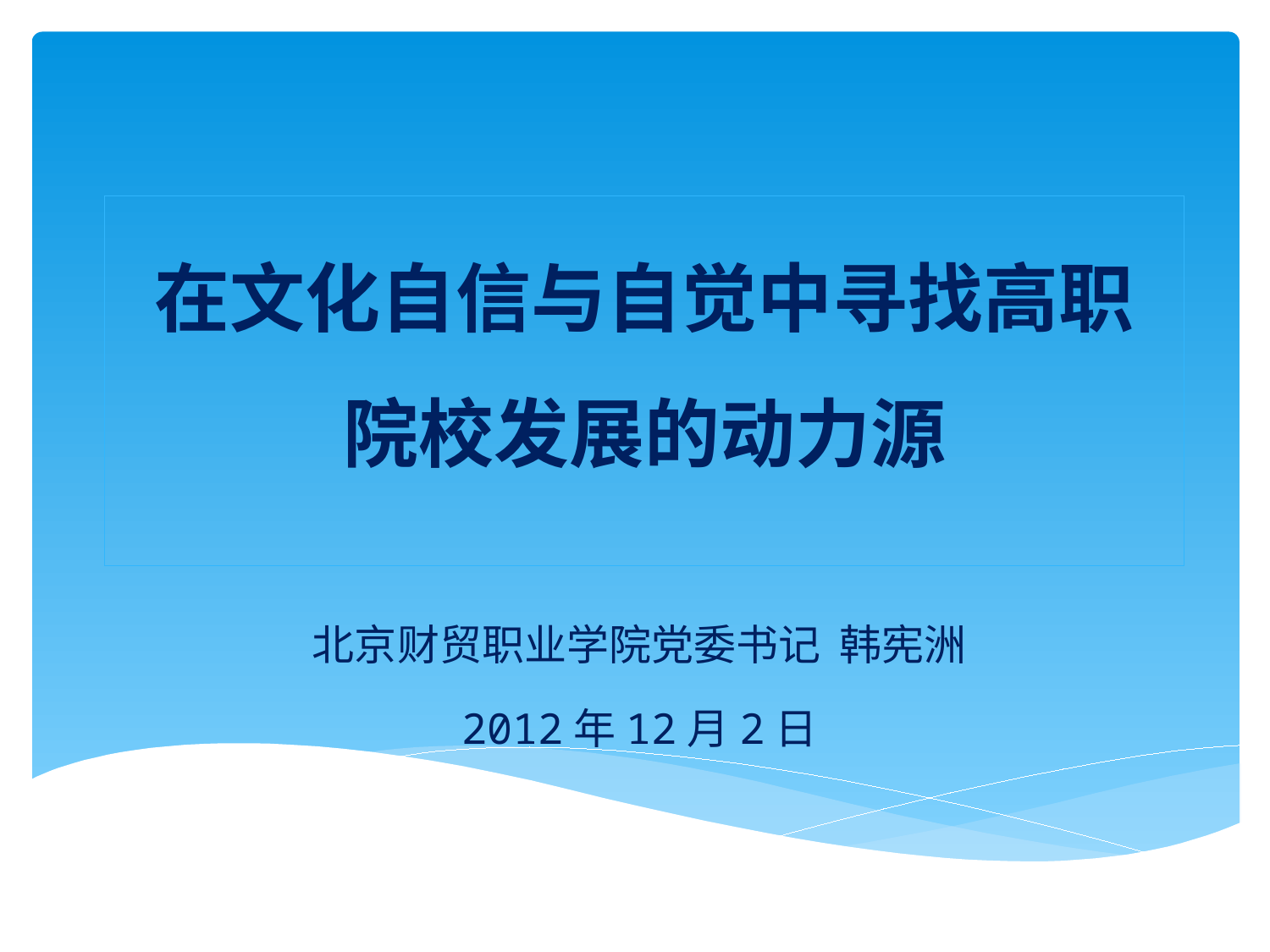

# 在文化自信与自觉中寻找高职院校发展的动力源
北京财贸职业学院党委书记  韩宪洲
2012年12月2日